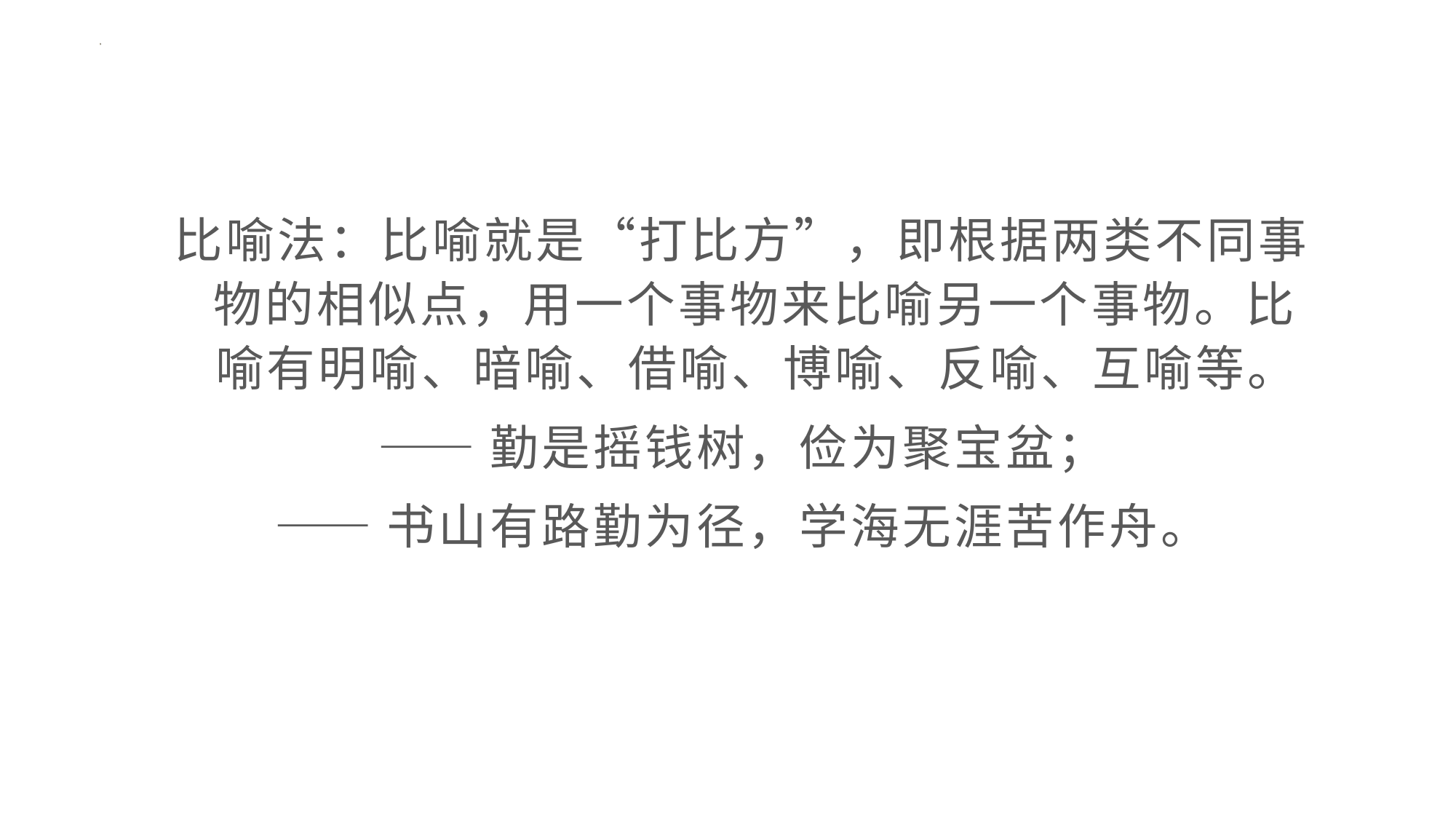

比喻法：比喻就是“打比方”，即根据两类不同事物的相似点，用一个事物来比喻另一个事物。比喻有明喻、暗喻、借喻、博喻、反喻、互喻等。
——勤是摇钱树，俭为聚宝盆；
——书山有路勤为径，学海无涯苦作舟。